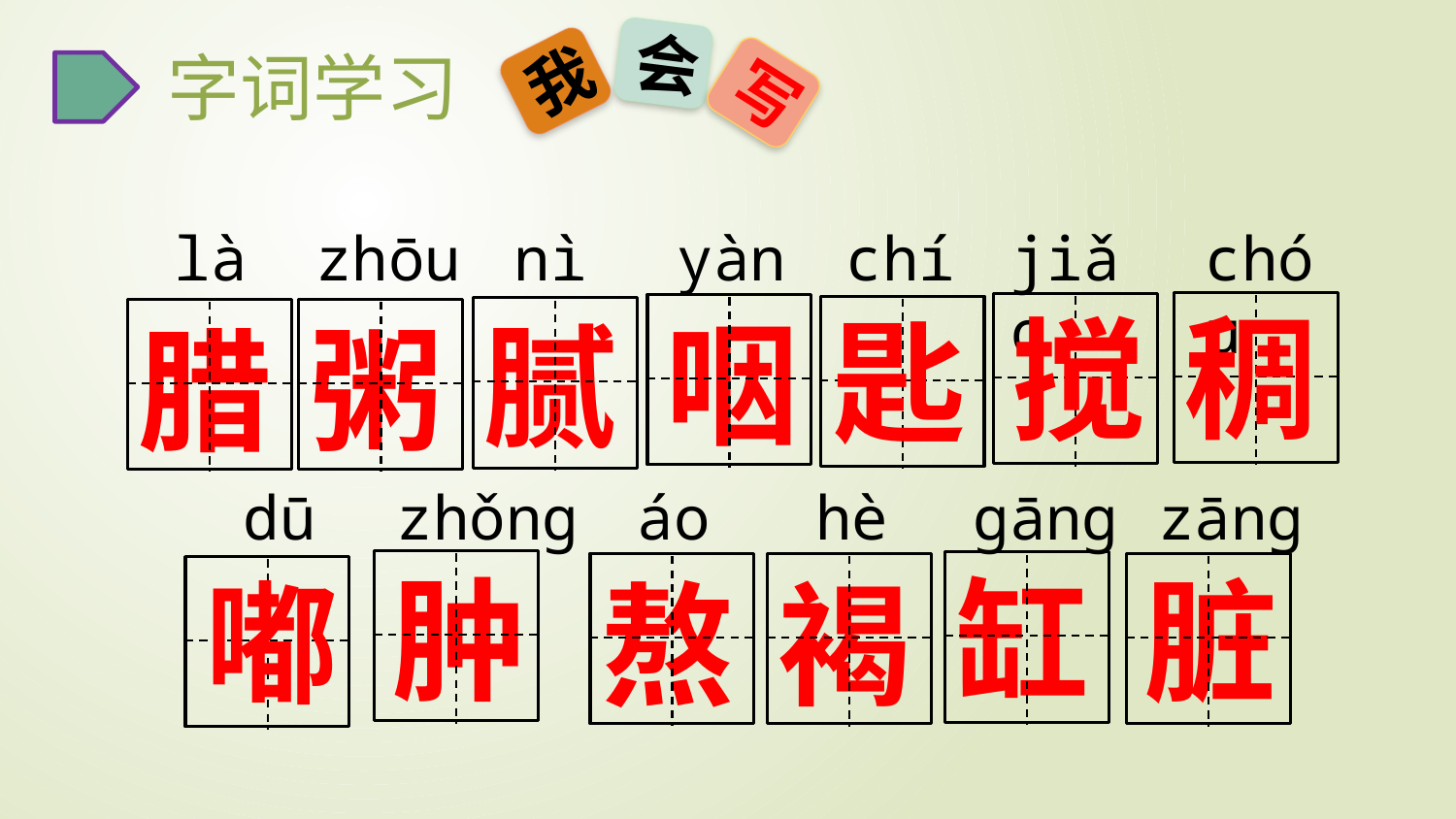

会
我
写
字词学习

là
zhōu
nì
yàn
chí
jiǎo
chóu
稠
搅

匙

咽

腻

腊
粥
dū
zhǒnɡ
áo
hè
ɡānɡ
zānɡ

肿
脏

缸

嘟
熬
褐